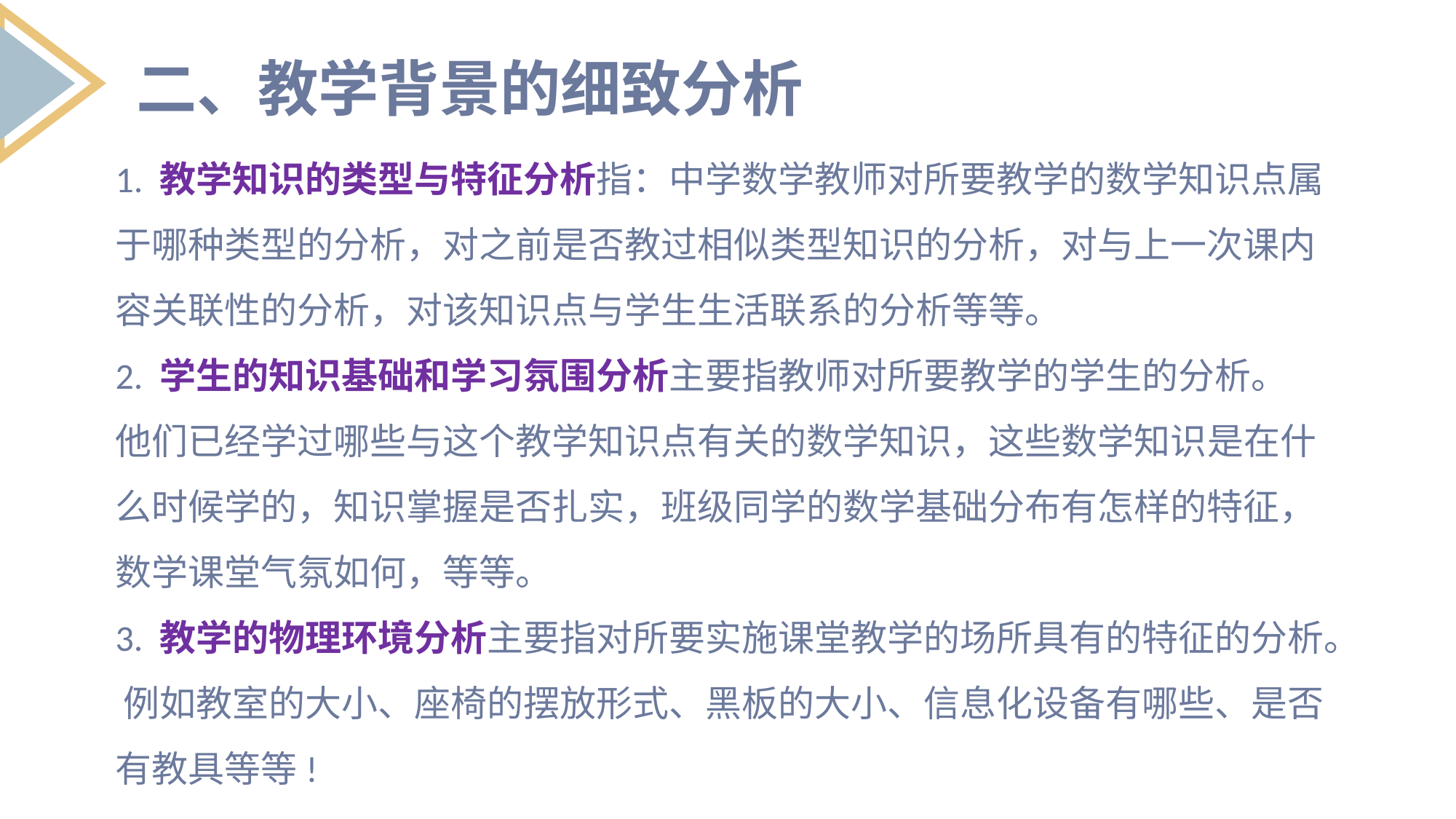

二、教学背景的细致分析

1. 教学知识的类型与特征分析指：中学数学教师对所要教学的数学知识点属于哪种类型的分析，对之前是否教过相似类型知识的分析，对与上一次课内容关联性的分析，对该知识点与学生生活联系的分析等等。
2. 学生的知识基础和学习氛围分析主要指教师对所要教学的学生的分析。
他们已经学过哪些与这个教学知识点有关的数学知识，这些数学知识是在什么时候学的，知识掌握是否扎实，班级同学的数学基础分布有怎样的特征，数学课堂气氛如何，等等。
3. 教学的物理环境分析主要指对所要实施课堂教学的场所具有的特征的分析。 例如教室的大小、座椅的摆放形式、黑板的大小、信息化设备有哪些、是否有教具等等!